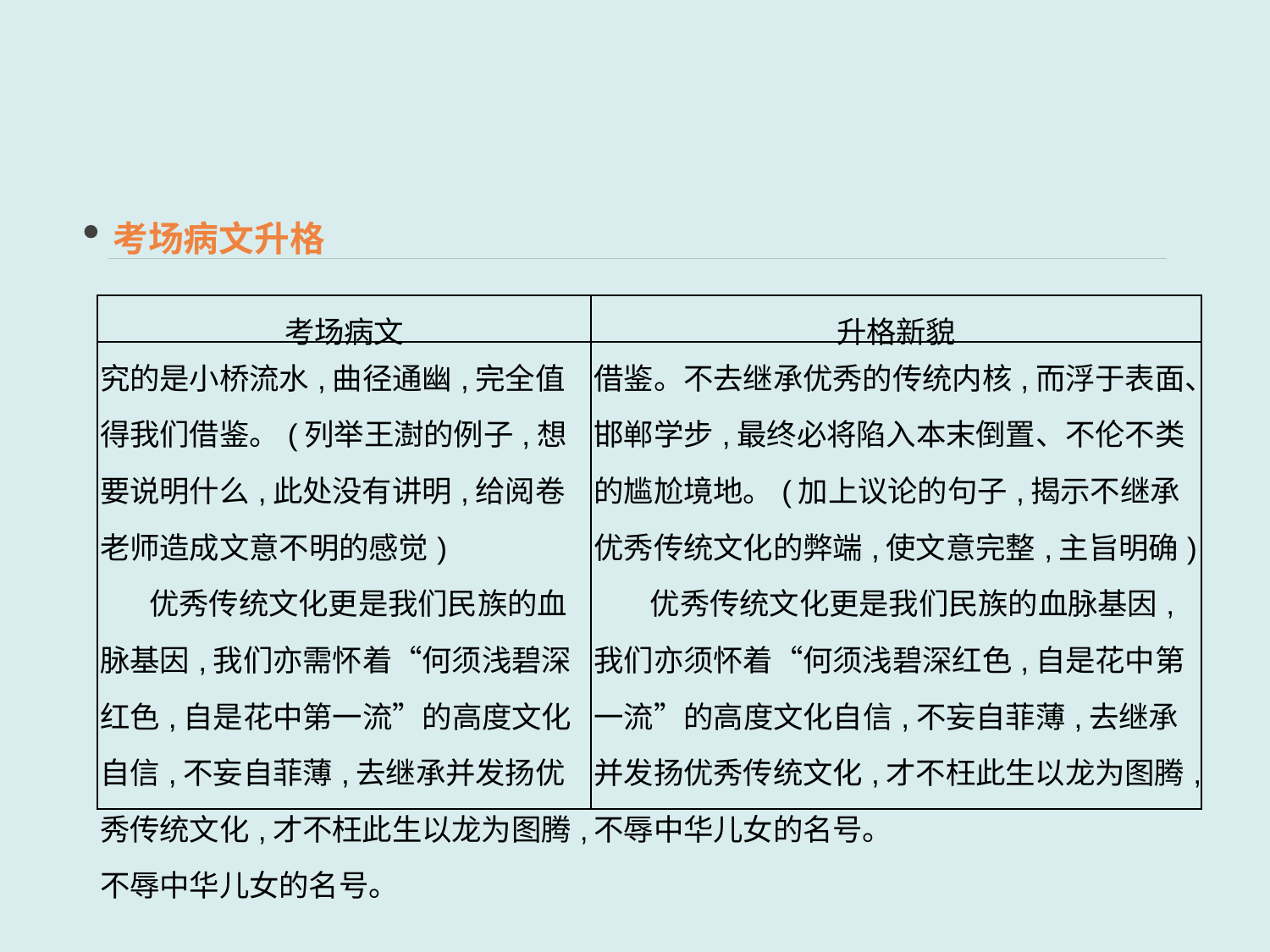

考场病文升格

| 考场病文 | 升格新貌 |
| --- | --- |
| 究的是小桥流水,曲径通幽,完全值得我们借鉴。(列举王澍的例子,想要说明什么,此处没有讲明,给阅卷老师造成文意不明的感觉) 优秀传统文化更是我们民族的血脉基因,我们亦需怀着“何须浅碧深红色,自是花中第一流”的高度文化自信,不妄自菲薄,去继承并发扬优秀传统文化,才不枉此生以龙为图腾,不辱中华儿女的名号。 | 借鉴。不去继承优秀的传统内核,而浮于表面、邯郸学步,最终必将陷入本末倒置、不伦不类的尴尬境地。(加上议论的句子,揭示不继承优秀传统文化的弊端,使文意完整,主旨明确) 优秀传统文化更是我们民族的血脉基因,我们亦须怀着“何须浅碧深红色,自是花中第一流”的高度文化自信,不妄自菲薄,去继承并发扬优秀传统文化,才不枉此生以龙为图腾,不辱中华儿女的名号。 |